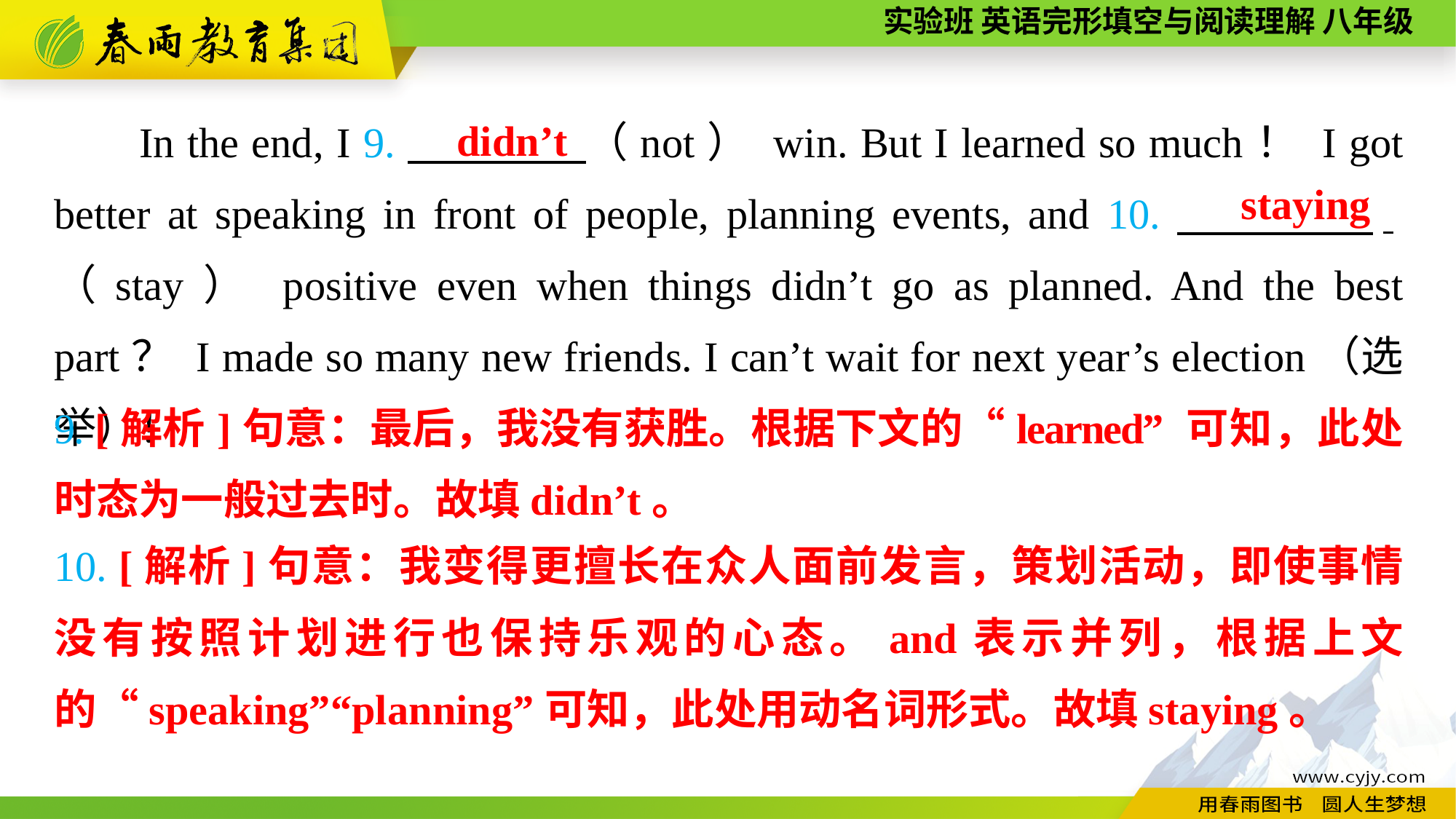

didn’t
In the end, I 9.　　　　（not） win. But I learned so much！ I got better at speaking in front of people, planning events, and 10.　　　　.（stay） positive even when things didn’t go as planned. And the best part？ I made so many new friends. I can’t wait for next year’s election（选举）！
 staying
9. [解析]句意：最后，我没有获胜。根据下文的“learned” 可知，此处时态为一般过去时。故填didn’t。
10. [解析]句意：我变得更擅长在众人面前发言，策划活动，即使事情没有按照计划进行也保持乐观的心态。and表示并列，根据上文的“speaking”“planning”可知，此处用动名词形式。故填staying。